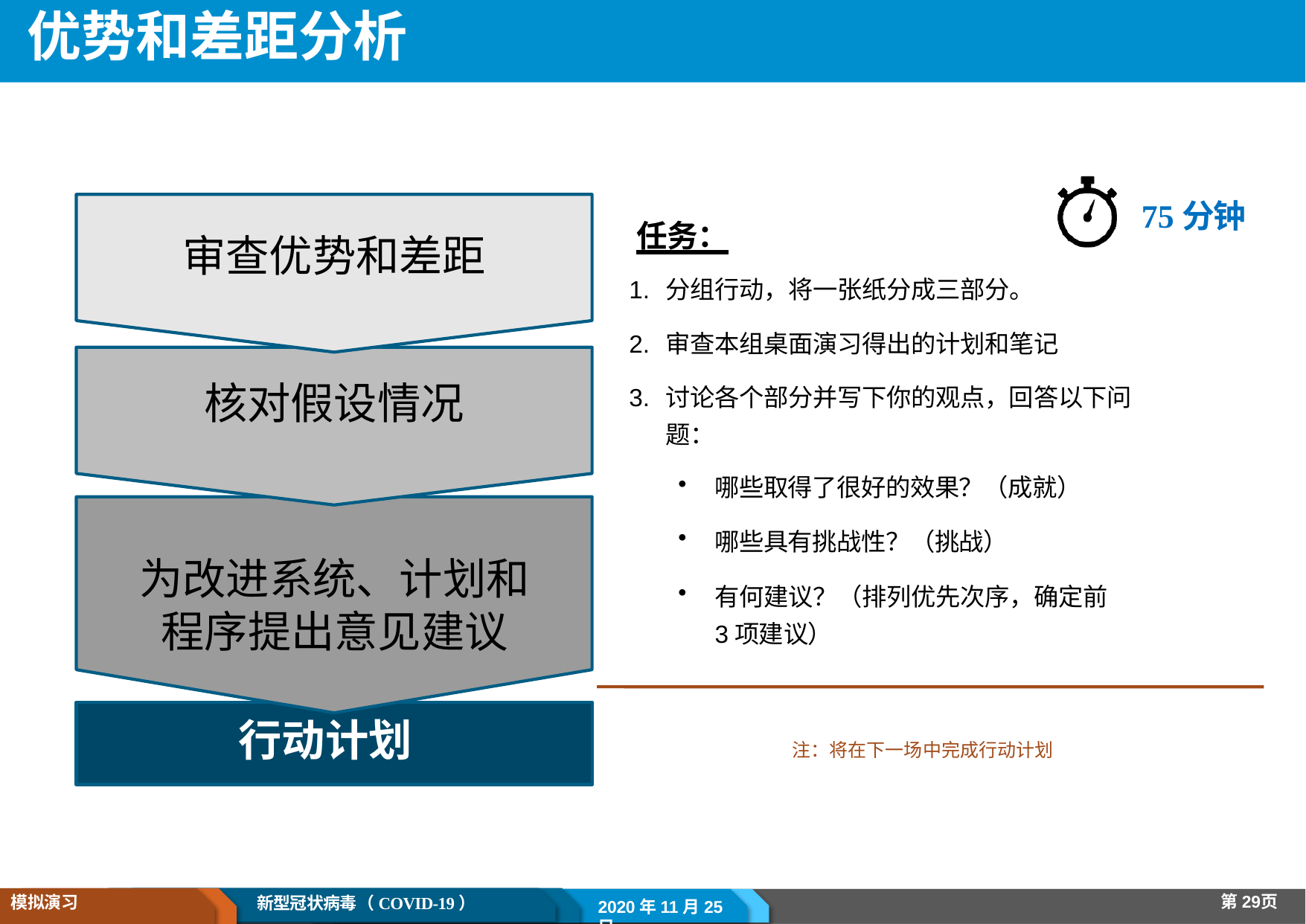

# 优势和差距分析

75分钟
分组行动，将一张纸分成三部分。
审查本组桌面演习得出的计划和笔记
讨论各个部分并写下你的观点，回答以下问题：
哪些取得了很好的效果？（成就）
哪些具有挑战性？（挑战）
有何建议？（排列优先次序，确定前3项建议）
任务：
审查优势和差距

核对假设情况

为改进系统、计划和
程序提出意见建议

行动计划

注：将在下一场中完成行动计划
第29页
模拟演习
新型冠状病毒（COVID-19）
2020年11月25日